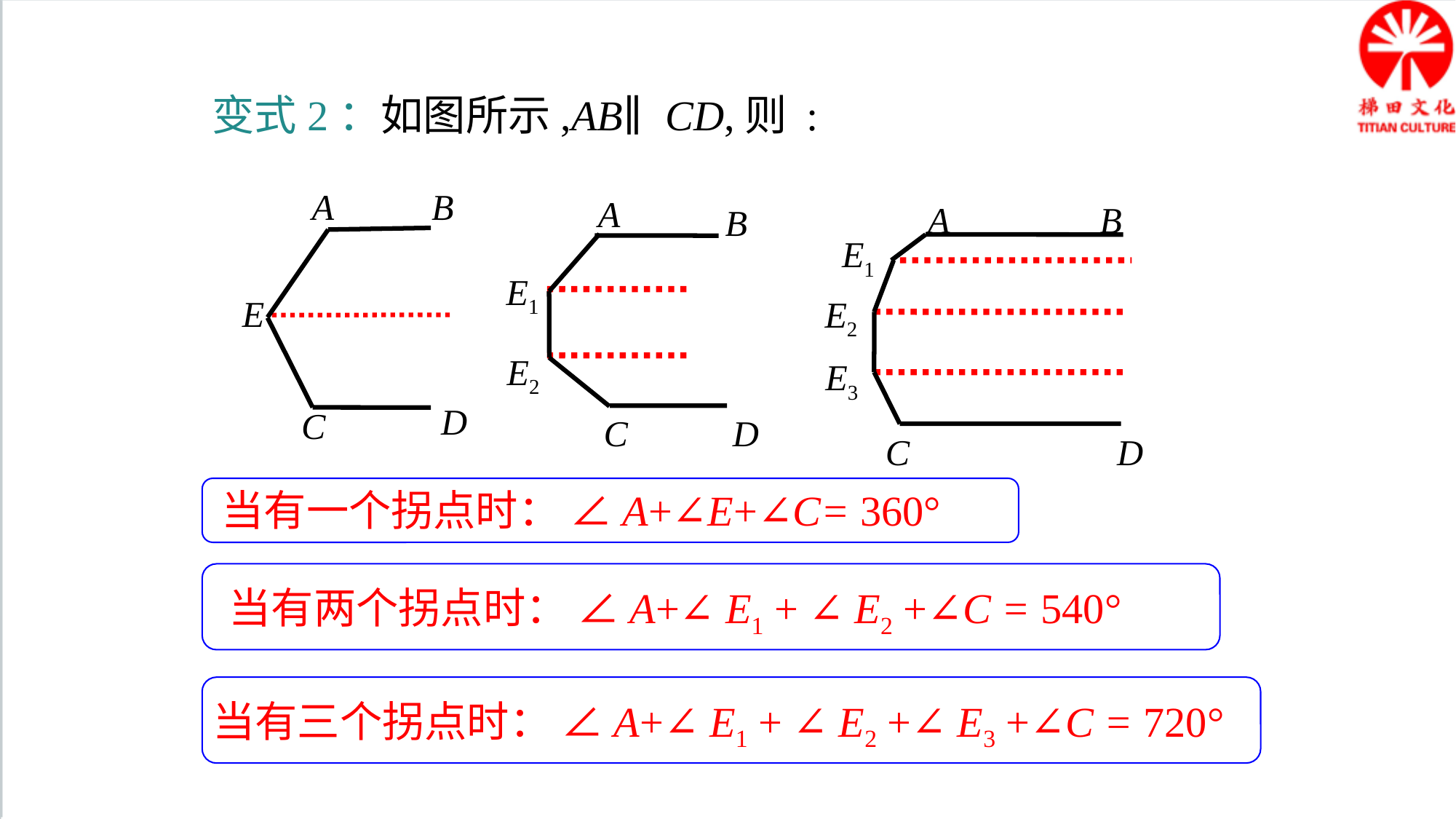

变式2：如图所示,AB∥CD,则 :
A
B

E

D
C

A
B

E1

E2

C
D

A
B
E1

E2
E3
C
D

当有一个拐点时： ∠A+∠E+∠C= 360°

当有两个拐点时： ∠A+∠ E1 + ∠ E2 +∠C = 540°

当有三个拐点时： ∠A+∠ E1 + ∠ E2 +∠ E3 +∠C = 720°